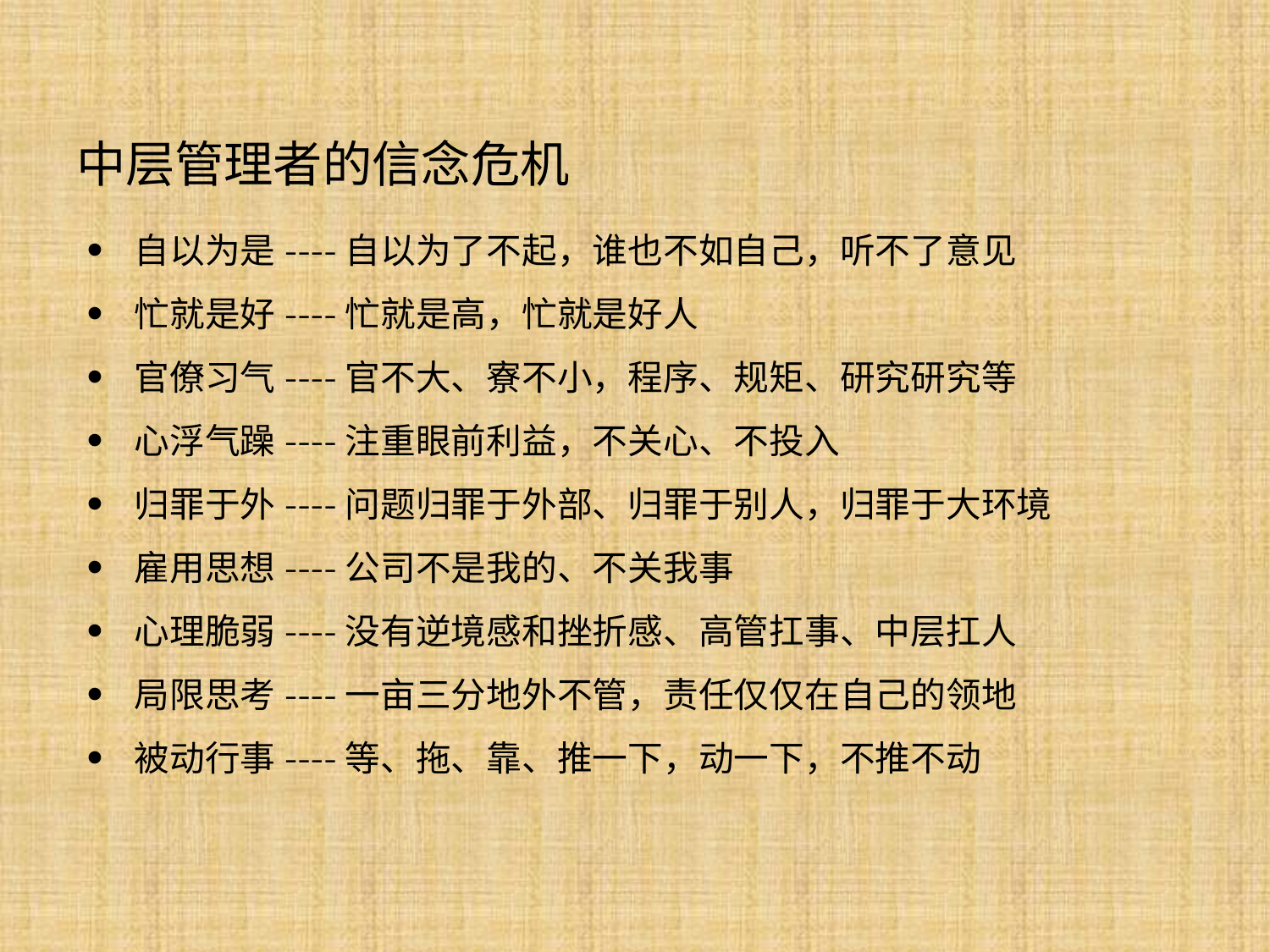

# 中层管理者的信念危机
自以为是----自以为了不起，谁也不如自己，听不了意见
忙就是好----忙就是高，忙就是好人
官僚习气----官不大、寮不小，程序、规矩、研究研究等
心浮气躁----注重眼前利益，不关心、不投入
归罪于外----问题归罪于外部、归罪于别人，归罪于大环境
雇用思想----公司不是我的、不关我事
心理脆弱----没有逆境感和挫折感、高管扛事、中层扛人
局限思考----一亩三分地外不管，责任仅仅在自己的领地
被动行事----等、拖、靠、推一下，动一下，不推不动